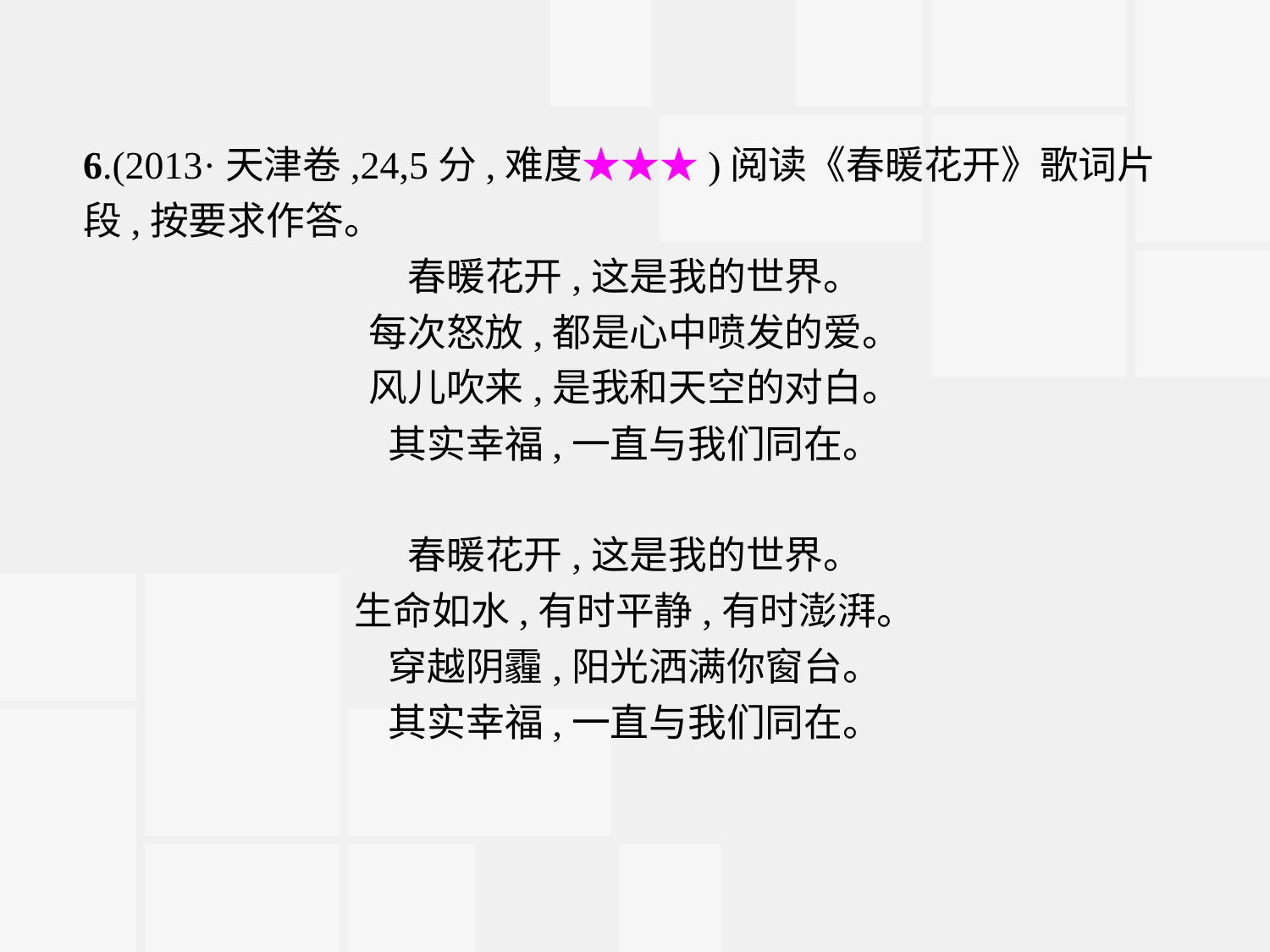

6.(2013·天津卷,24,5分,难度★★★)阅读《春暖花开》歌词片段,按要求作答。
春暖花开,这是我的世界。
每次怒放,都是心中喷发的爱。
风儿吹来,是我和天空的对白。
其实幸福,一直与我们同在。

春暖花开,这是我的世界。
生命如水,有时平静,有时澎湃。
穿越阴霾,阳光洒满你窗台。
其实幸福,一直与我们同在。